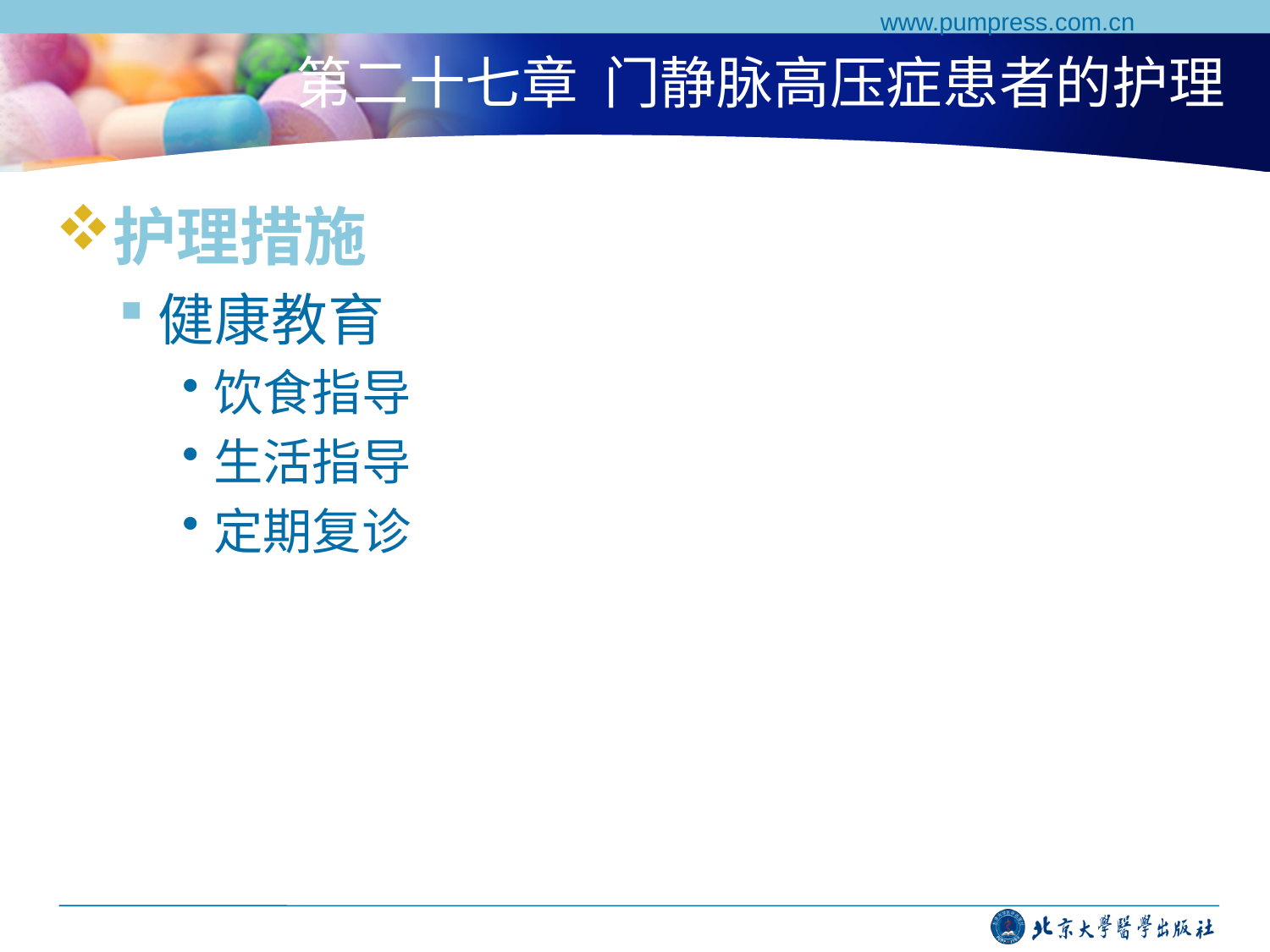

www.pumpress.com.cn
# 第二十七章  门静脉高压症患者的护理
护理措施
健康教育
饮食指导
生活指导
定期复诊